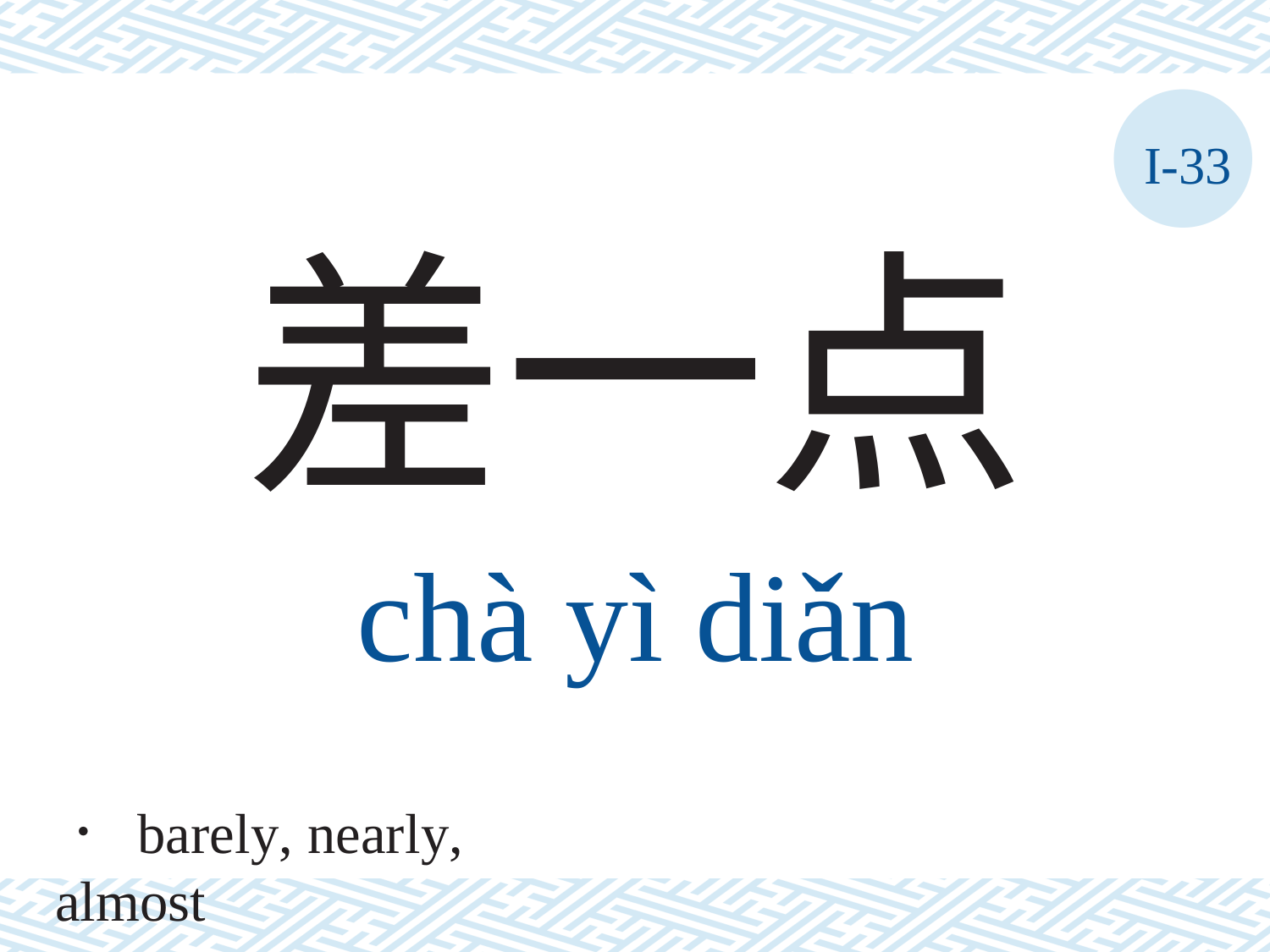

I-33
差一点
chà	yì	diǎn
． barely, nearly, almost